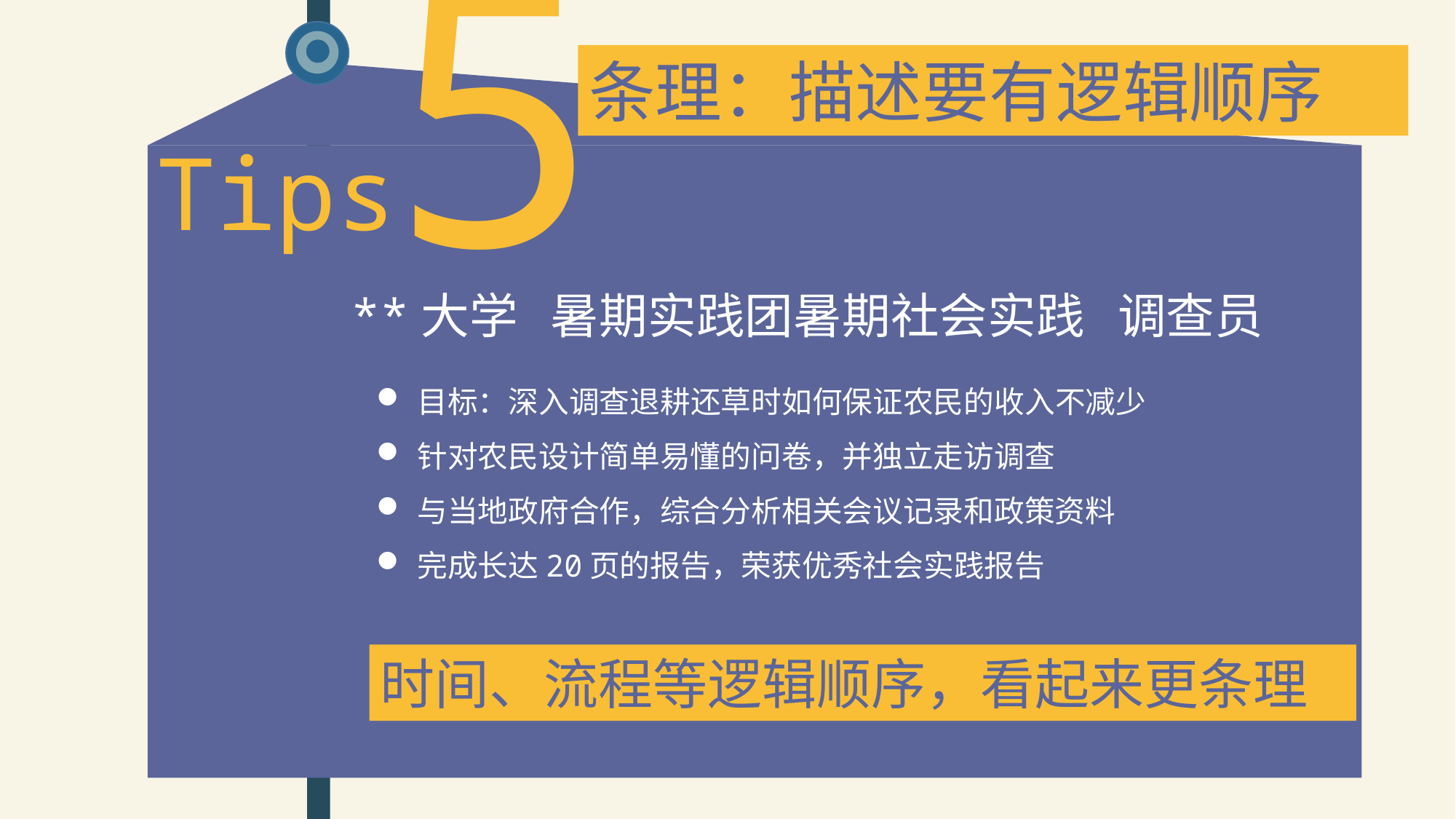

5

条理：描述要有逻辑顺序

Tips
**大学   暑期实践团暑期社会实践   调查员

目标：深入调查退耕还草时如何保证农民的收入不减少
针对农民设计简单易懂的问卷，并独立走访调查
与当地政府合作，综合分析相关会议记录和政策资料
完成长达20页的报告，荣获优秀社会实践报告
时间、流程等逻辑顺序，看起来更条理